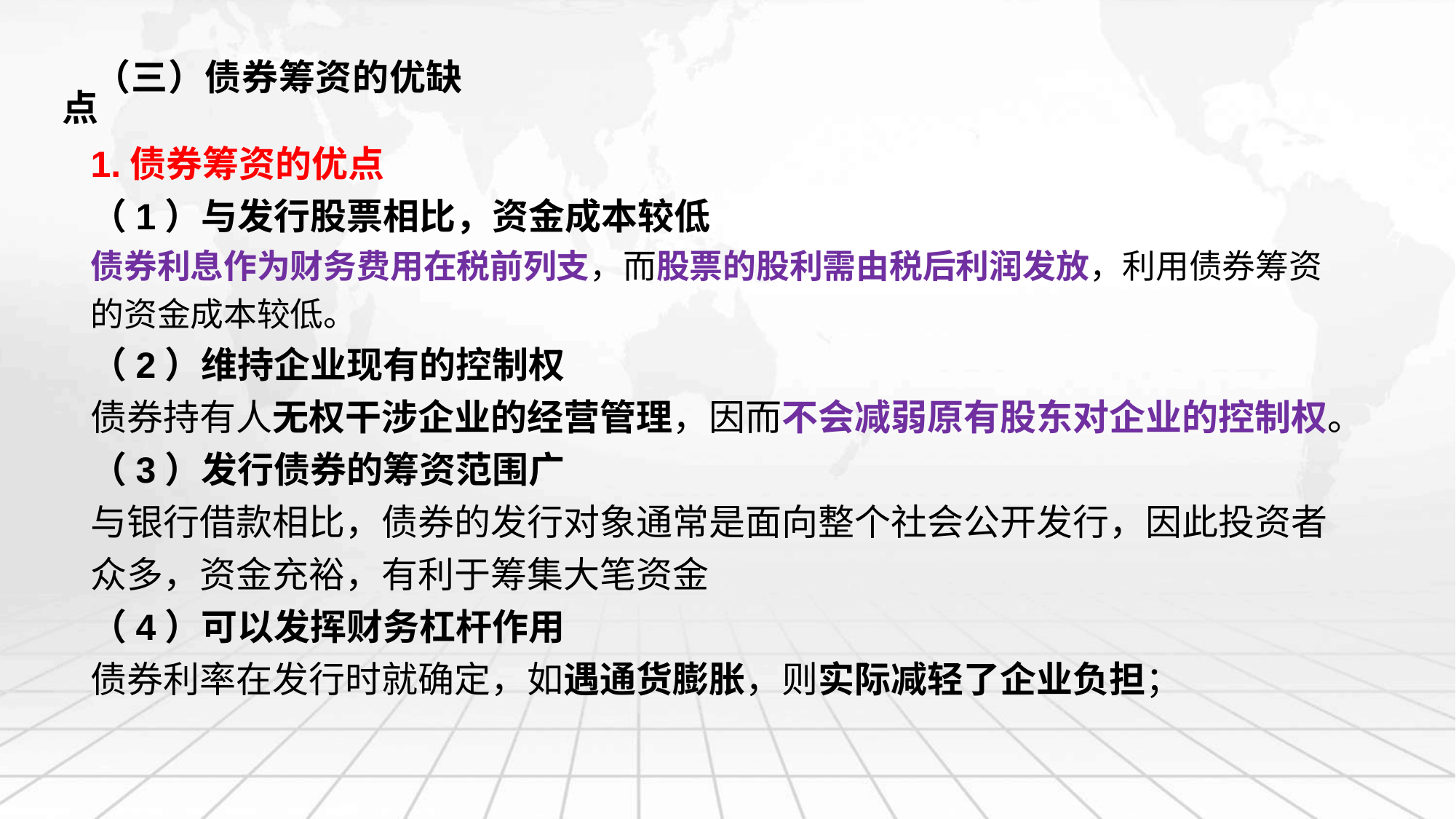

（三）债券筹资的优缺点
1.债券筹资的优点
（1）与发行股票相比，资金成本较低
债券利息作为财务费用在税前列支，而股票的股利需由税后利润发放，利用债券筹资的资金成本较低。
（2）维持企业现有的控制权
债券持有人无权干涉企业的经营管理，因而不会减弱原有股东对企业的控制权。
（3）发行债券的筹资范围广
与银行借款相比，债券的发行对象通常是面向整个社会公开发行，因此投资者众多，资金充裕，有利于筹集大笔资金
（4）可以发挥财务杠杆作用
债券利率在发行时就确定，如遇通货膨胀，则实际减轻了企业负担；